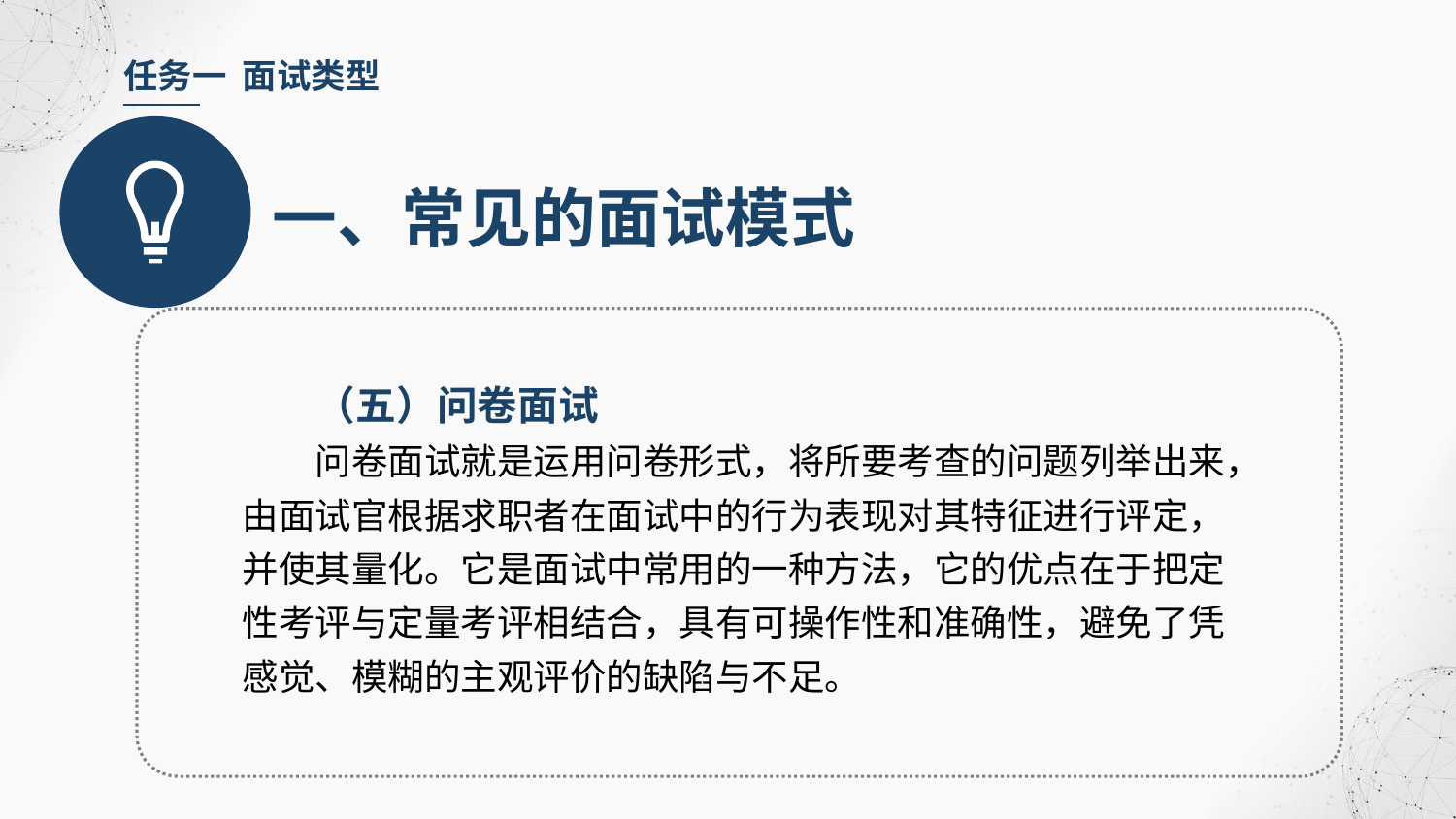

任务一  面试类型

一、常见的面试模式

（五）问卷面试
问卷面试就是运用问卷形式，将所要考查的问题列举出来，由面试官根据求职者在面试中的行为表现对其特征进行评定，并使其量化。它是面试中常用的一种方法，它的优点在于把定性考评与定量考评相结合，具有可操作性和准确性，避免了凭感觉、模糊的主观评价的缺陷与不足。